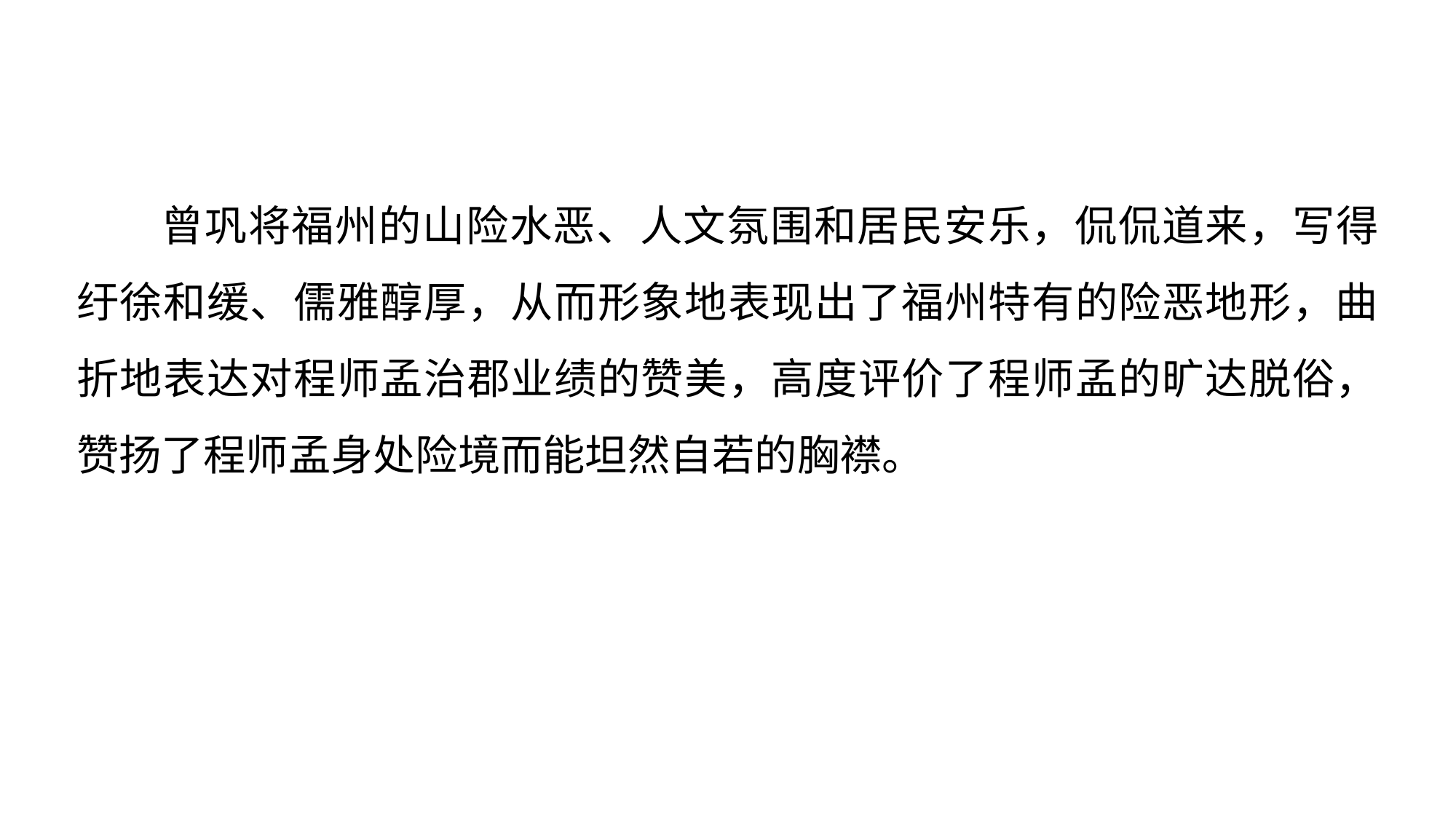

曾巩将福州的山险水恶、人文氛围和居民安乐，侃侃道来，写得纡徐和缓、儒雅醇厚，从而形象地表现出了福州特有的险恶地形，曲折地表达对程师孟治郡业绩的赞美，高度评价了程师孟的旷达脱俗，赞扬了程师孟身处险境而能坦然自若的胸襟。